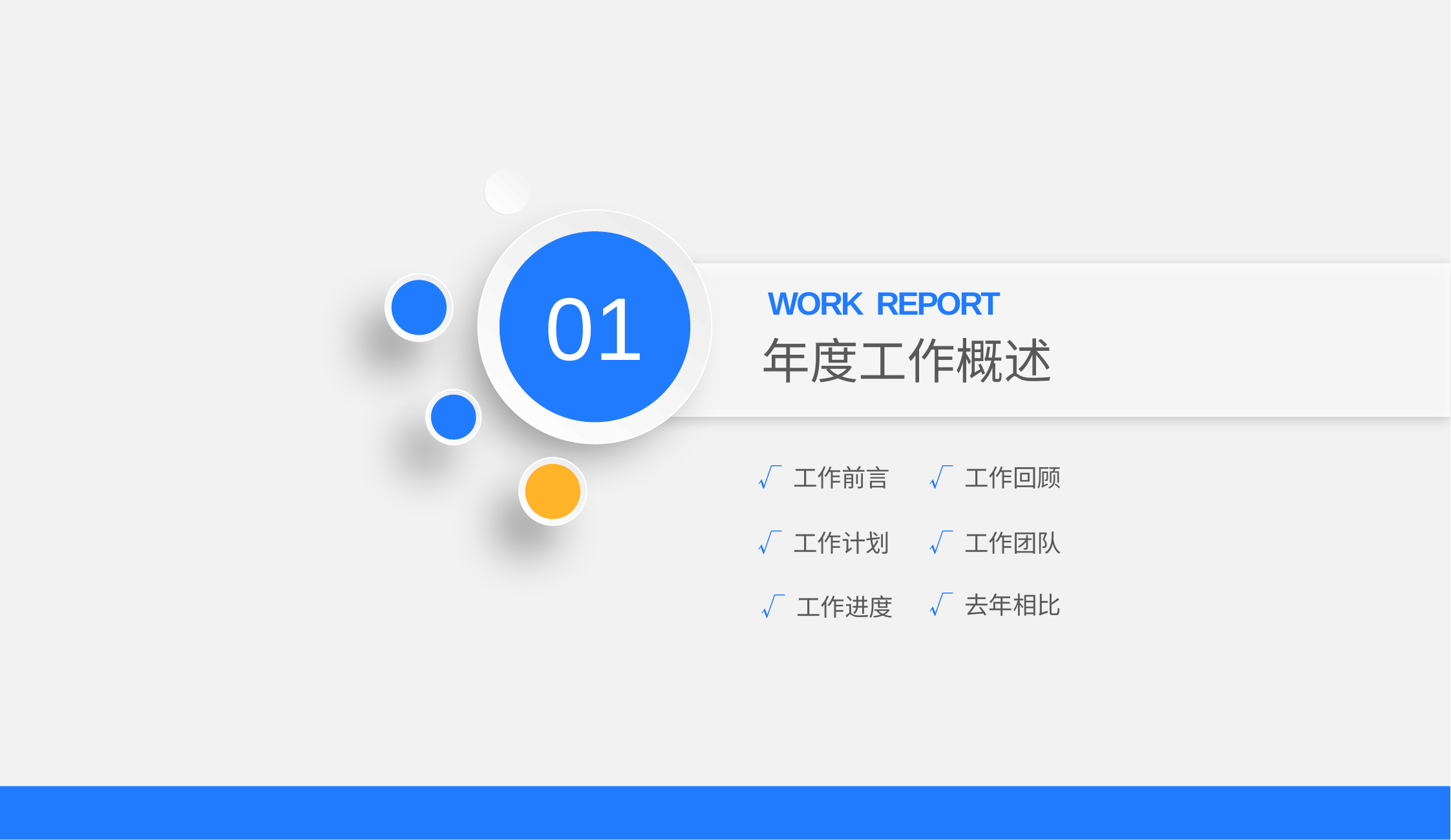

01

WORK  REPORT
年度工作概述

√ 工作前言
√ 工作回顾
√ 工作计划
√ 工作团队
√ 去年相比
√ 工作进度